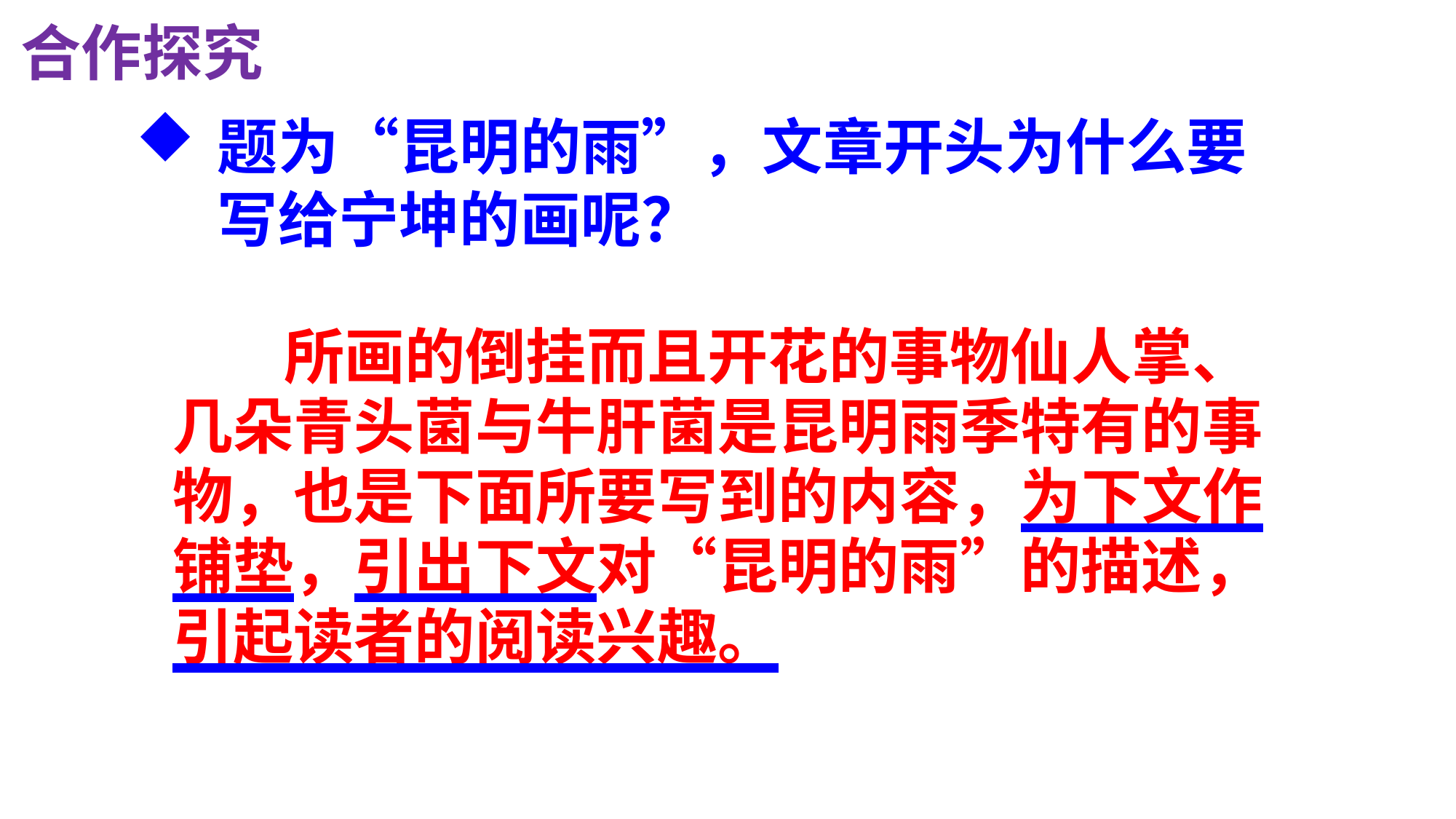

合作探究
题为“昆明的雨”，文章开头为什么要写给宁坤的画呢？
       所画的倒挂而且开花的事物仙人掌、几朵青头菌与牛肝菌是昆明雨季特有的事物，也是下面所要写到的内容，为下文作铺垫，引出下文对“昆明的雨”的描述，引起读者的阅读兴趣。